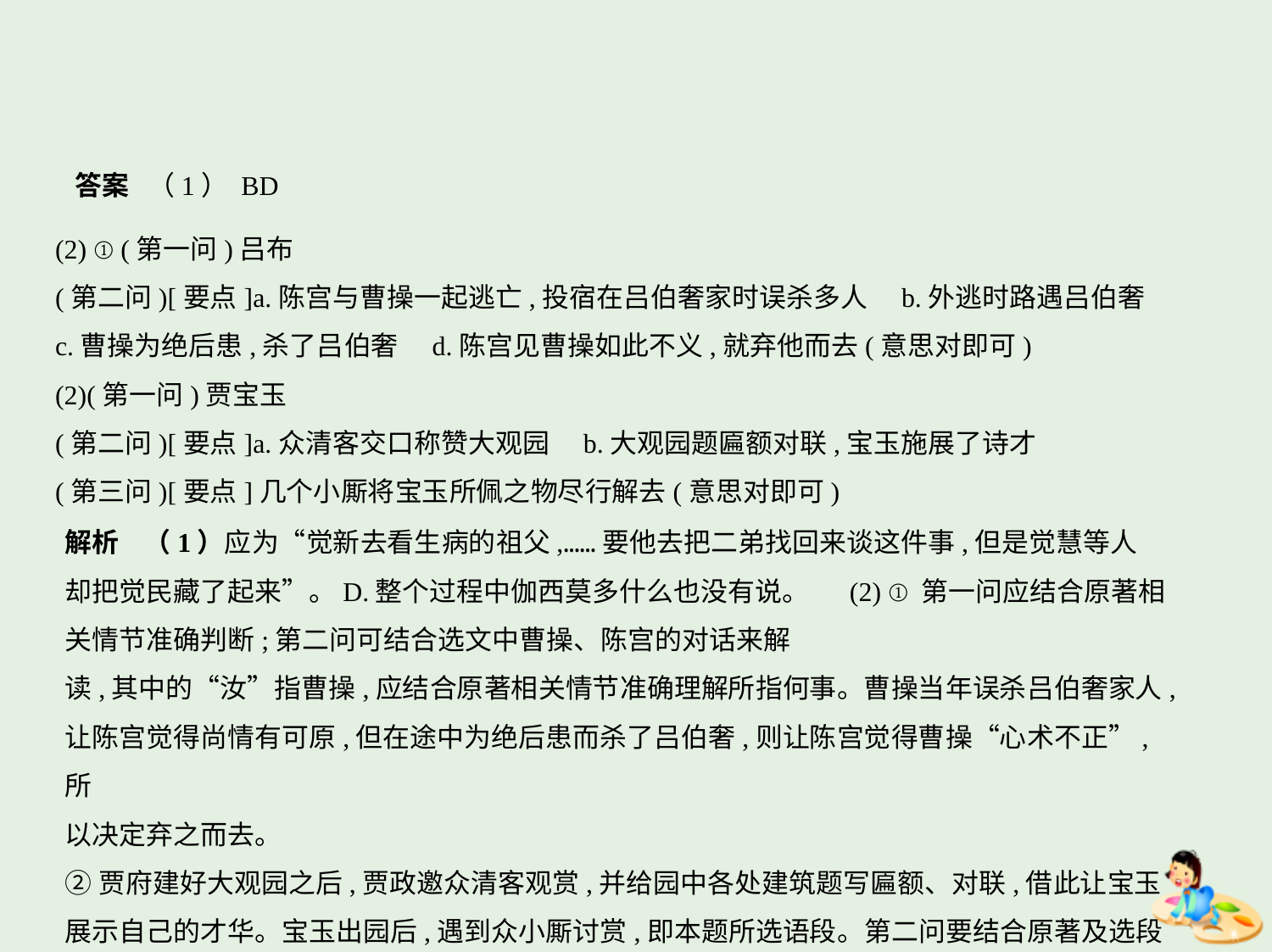

答案   （1） BD
(2) ①(第一问)吕布
(第二问)[要点]a.陈宫与曹操一起逃亡,投宿在吕伯奢家时误杀多人　b.外逃时路遇吕伯奢    
c.曹操为绝后患,杀了吕伯奢　d.陈宫见曹操如此不义,就弃他而去(意思对即可)
(2)(第一问)贾宝玉
(第二问)[要点]a.众清客交口称赞大观园　b.大观园题匾额对联,宝玉施展了诗才
(第三问)[要点]几个小厮将宝玉所佩之物尽行解去(意思对即可)
解析    （1）应为“觉新去看生病的祖父,……要他去把二弟找回来谈这件事,但是觉慧等人
却把觉民藏了起来”。D.整个过程中伽西莫多什么也没有说。 　(2) ①第一问应结合原著相关情节准确判断;第二问可结合选文中曹操、陈宫的对话来解
读,其中的“汝”指曹操,应结合原著相关情节准确理解所指何事。曹操当年误杀吕伯奢家人,
让陈宫觉得尚情有可原,但在途中为绝后患而杀了吕伯奢,则让陈宫觉得曹操“心术不正”,所
以决定弃之而去。
②贾府建好大观园之后,贾政邀众清客观赏,并给园中各处建筑题写匾额、对联,借此让宝玉展示自己的才华。宝玉出园后,遇到众小厮讨赏,即本题所选语段。第二问要结合原著及选段内容,准确理解贾政此举的心意;第三问应结合选段下文的内容准确概括。